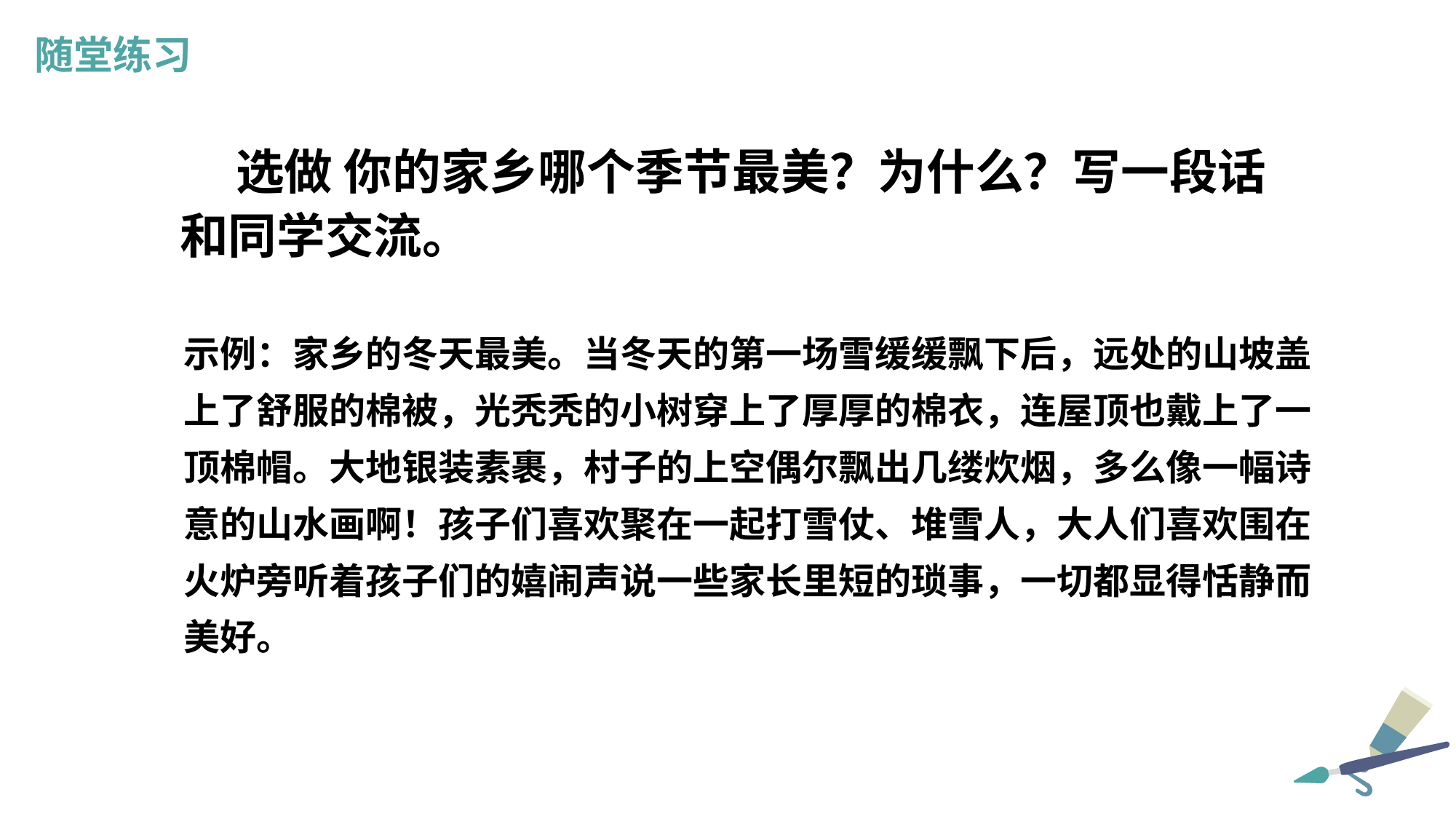

随堂练习
    选做 你的家乡哪个季节最美？为什么？写一段话和同学交流。
示例：家乡的冬天最美。当冬天的第一场雪缓缓飘下后，远处的山坡盖上了舒服的棉被，光秃秃的小树穿上了厚厚的棉衣，连屋顶也戴上了一顶棉帽。大地银装素裹，村子的上空偶尔飘出几缕炊烟，多么像一幅诗意的山水画啊！孩子们喜欢聚在一起打雪仗、堆雪人，大人们喜欢围在火炉旁听着孩子们的嬉闹声说一些家长里短的琐事，一切都显得恬静而美好。